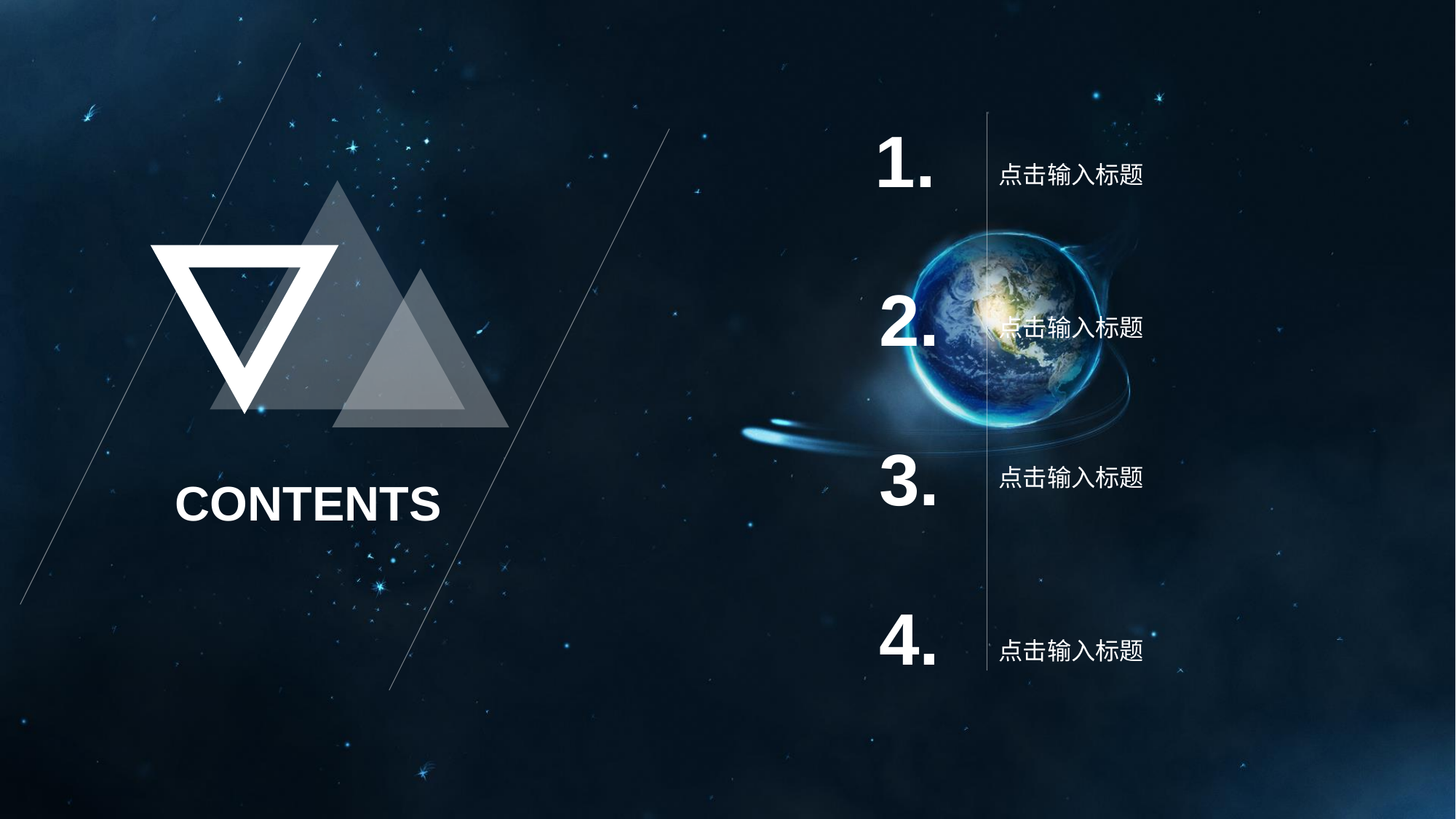

1.
点击输入标题

2.
点击输入标题
3.
点击输入标题
CONTENTS
4.
点击输入标题